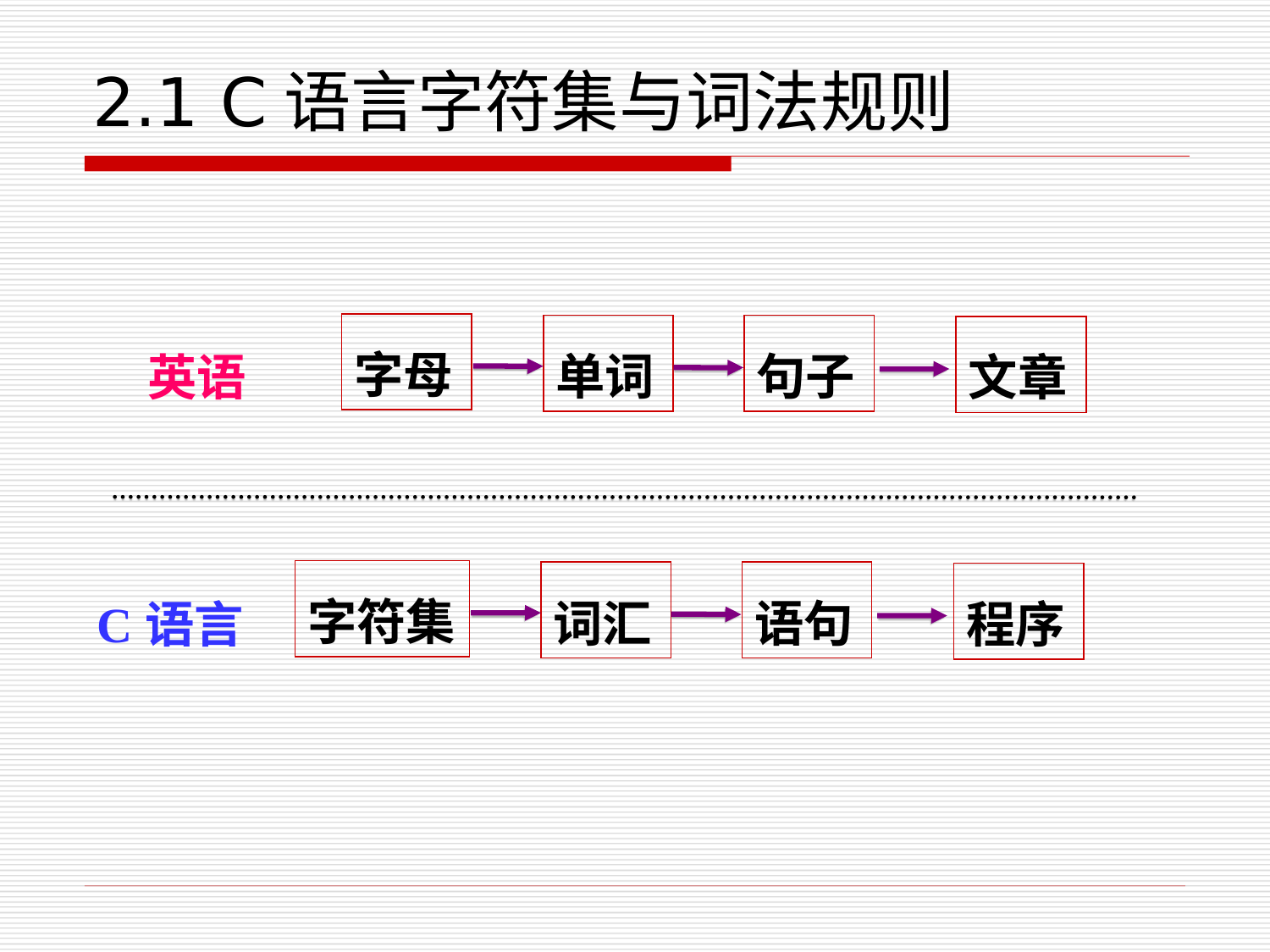

# 2.1 C语言字符集与词法规则
字母
单词
句子
英语
文章

字符集
词汇
语句
C语言
程序